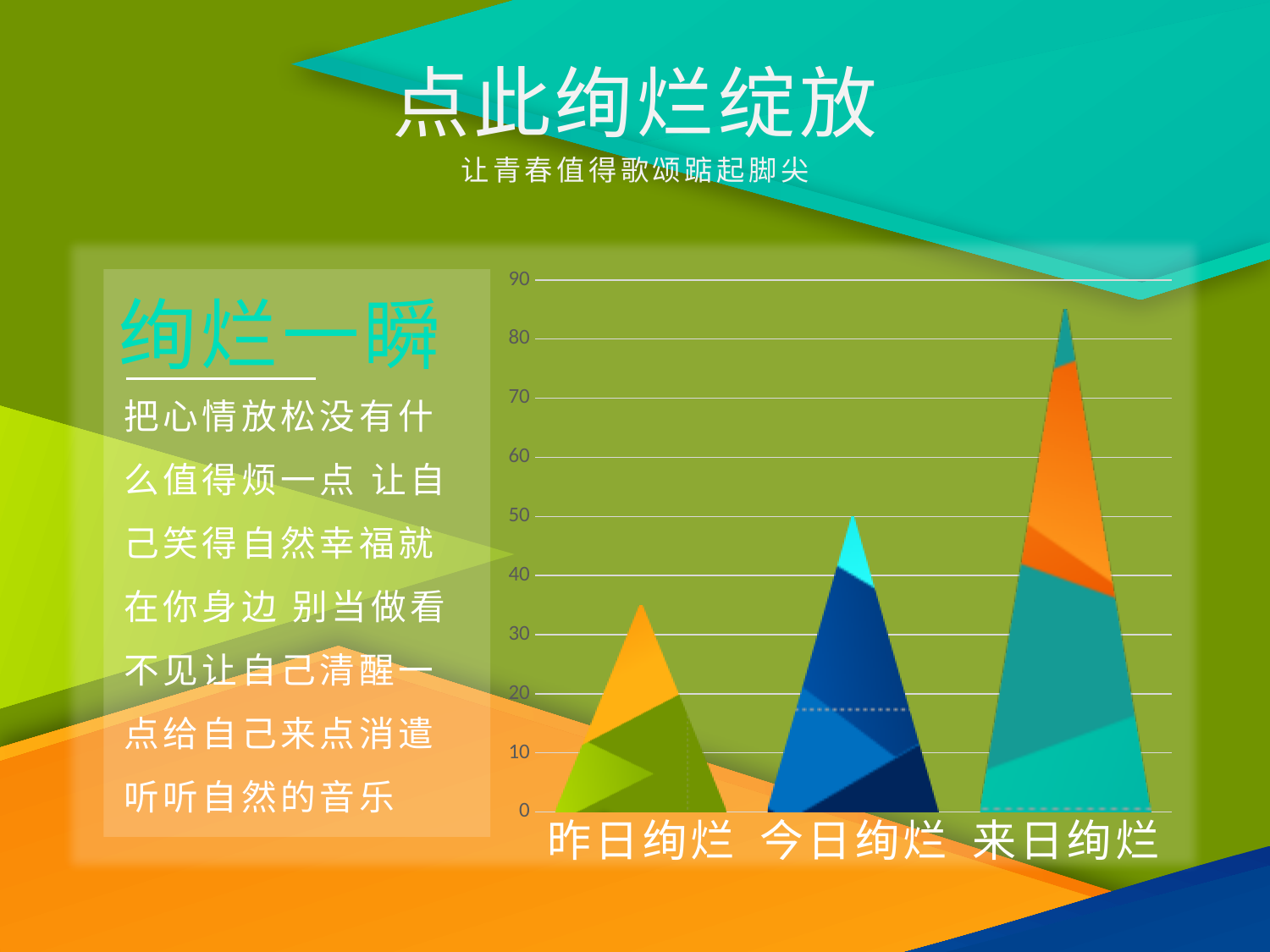

点此绚烂绽放

让青春值得歌颂踮起脚尖

### Chart

| Category | 系列 1 |
|---|---|
| 昨日绚烂 | 35.0 |
| 今日绚烂 | 50.0 |
| 来日绚烂 | 85.0 |
绚烂一瞬

把心情放松没有什么值得烦一点 让自己笑得自然幸福就在你身边 别当做看不见让自己清醒一点给自己来点消遣 听听自然的音乐